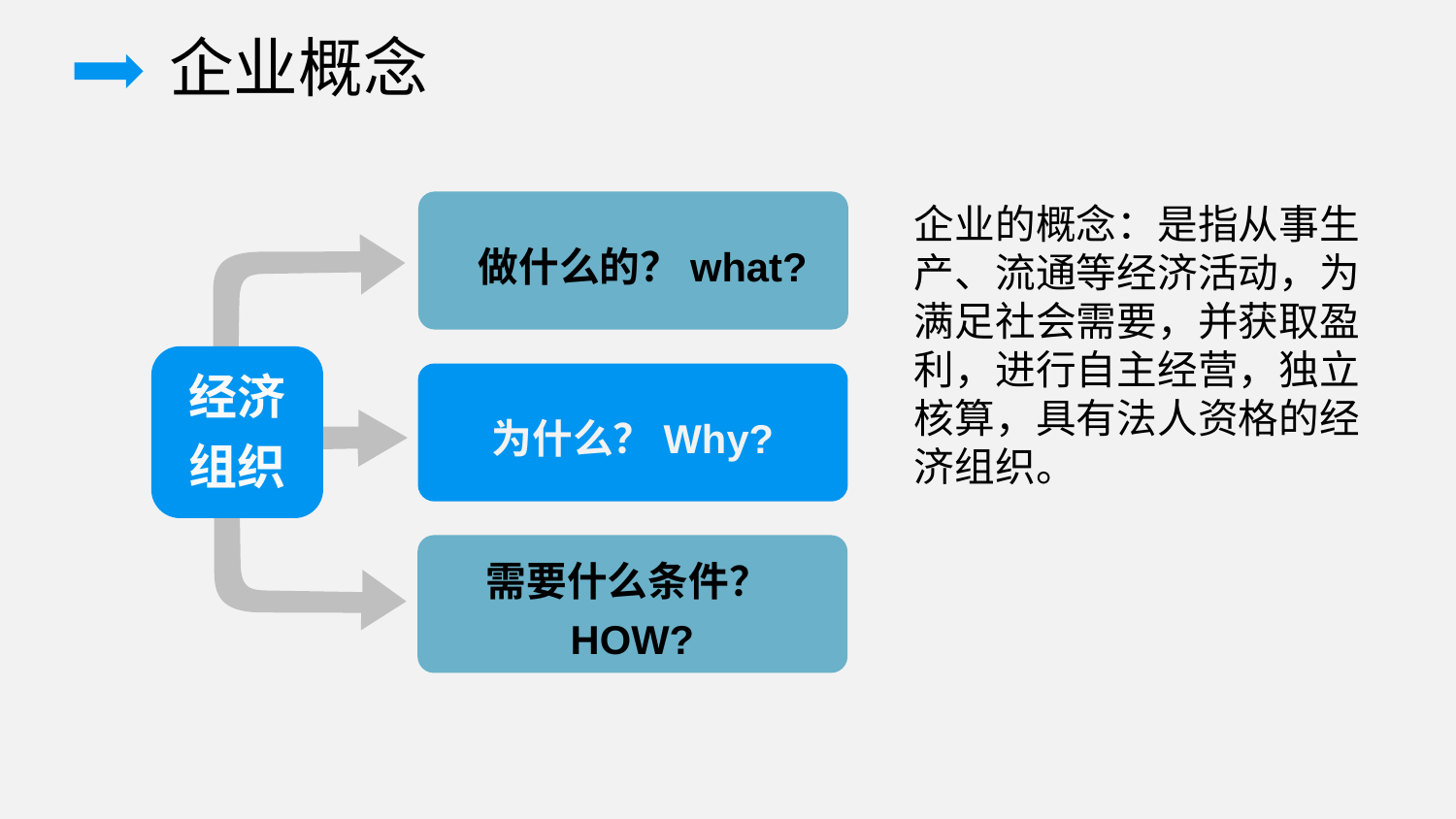

企业概念
 做什么的？what?
企业的概念：是指从事生产、流通等经济活动，为满足社会需要，并获取盈利，进行自主经营，独立核算，具有法人资格的经济组织。

经济组织
为什么？Why?

需要什么条件？HOW?